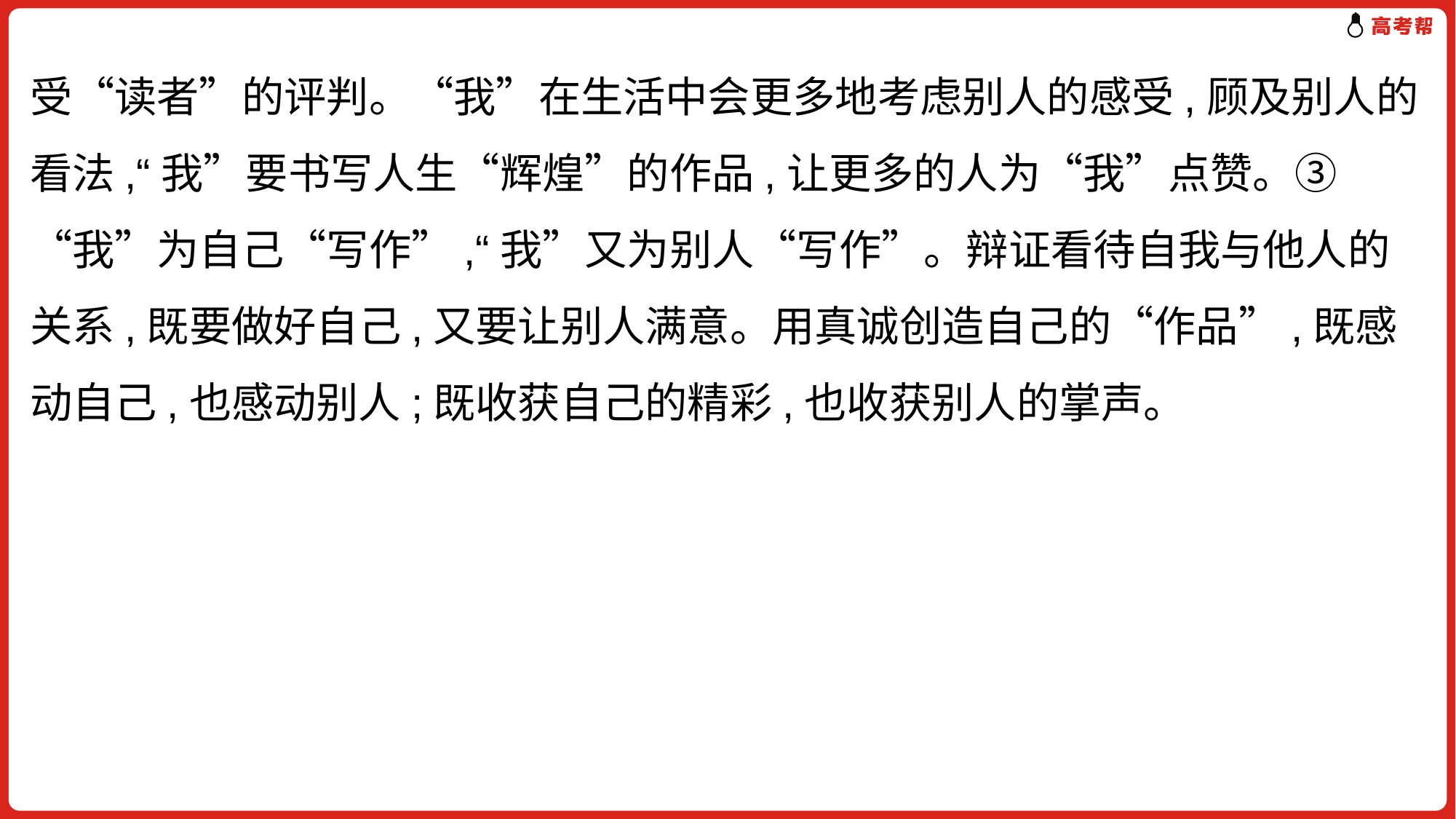

受“读者”的评判。“我”在生活中会更多地考虑别人的感受,顾及别人的看法,“我”要书写人生“辉煌”的作品,让更多的人为“我”点赞。③“我”为自己“写作”,“我”又为别人“写作”。辩证看待自我与他人的关系,既要做好自己,又要让别人满意。用真诚创造自己的“作品”,既感动自己,也感动别人;既收获自己的精彩,也收获别人的掌声。